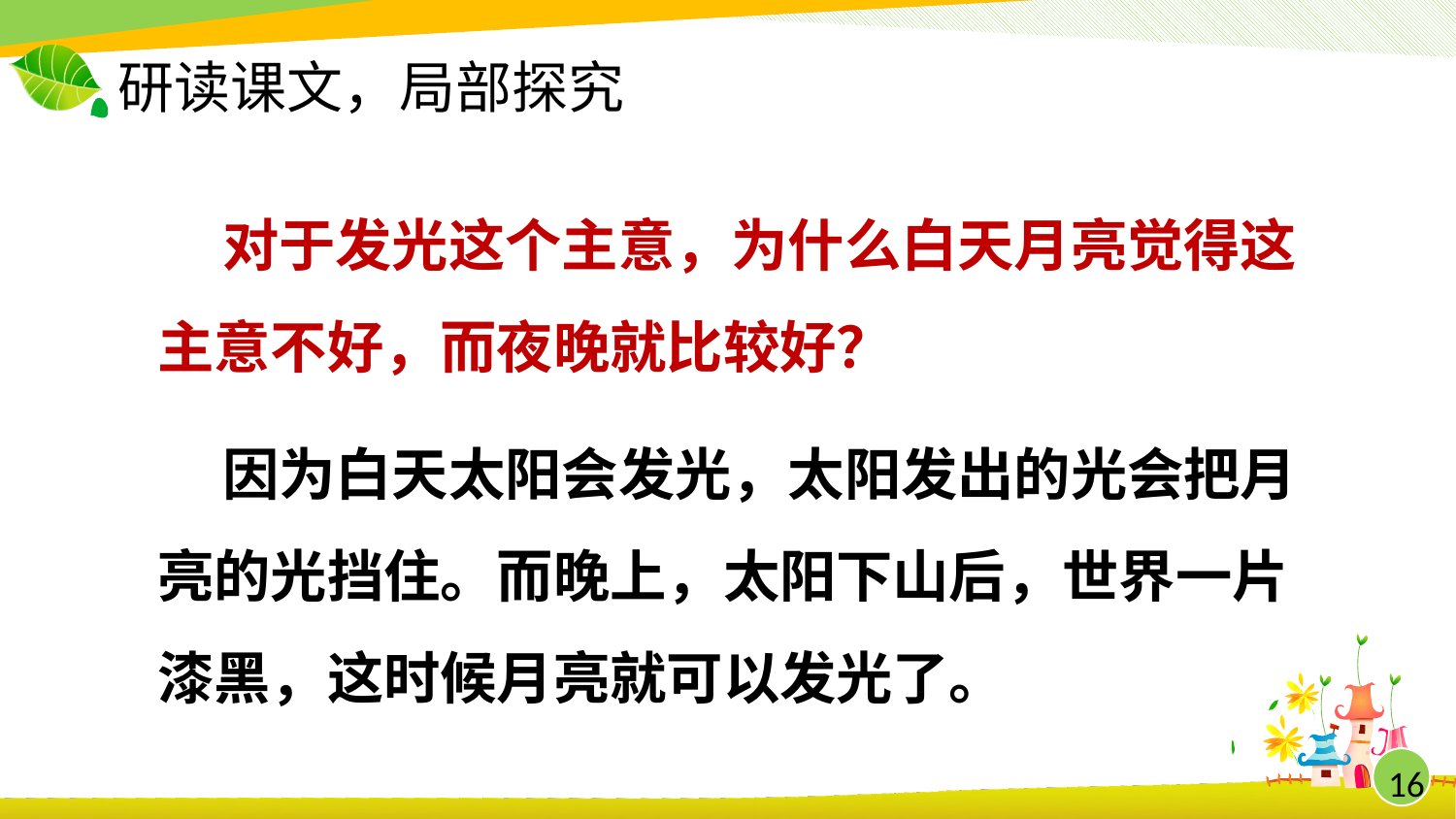

# 研读课文，局部探究
    对于发光这个主意，为什么白天月亮觉得这主意不好，而夜晚就比较好？
    因为白天太阳会发光，太阳发出的光会把月亮的光挡住。而晚上，太阳下山后，世界一片漆黑，这时候月亮就可以发光了。